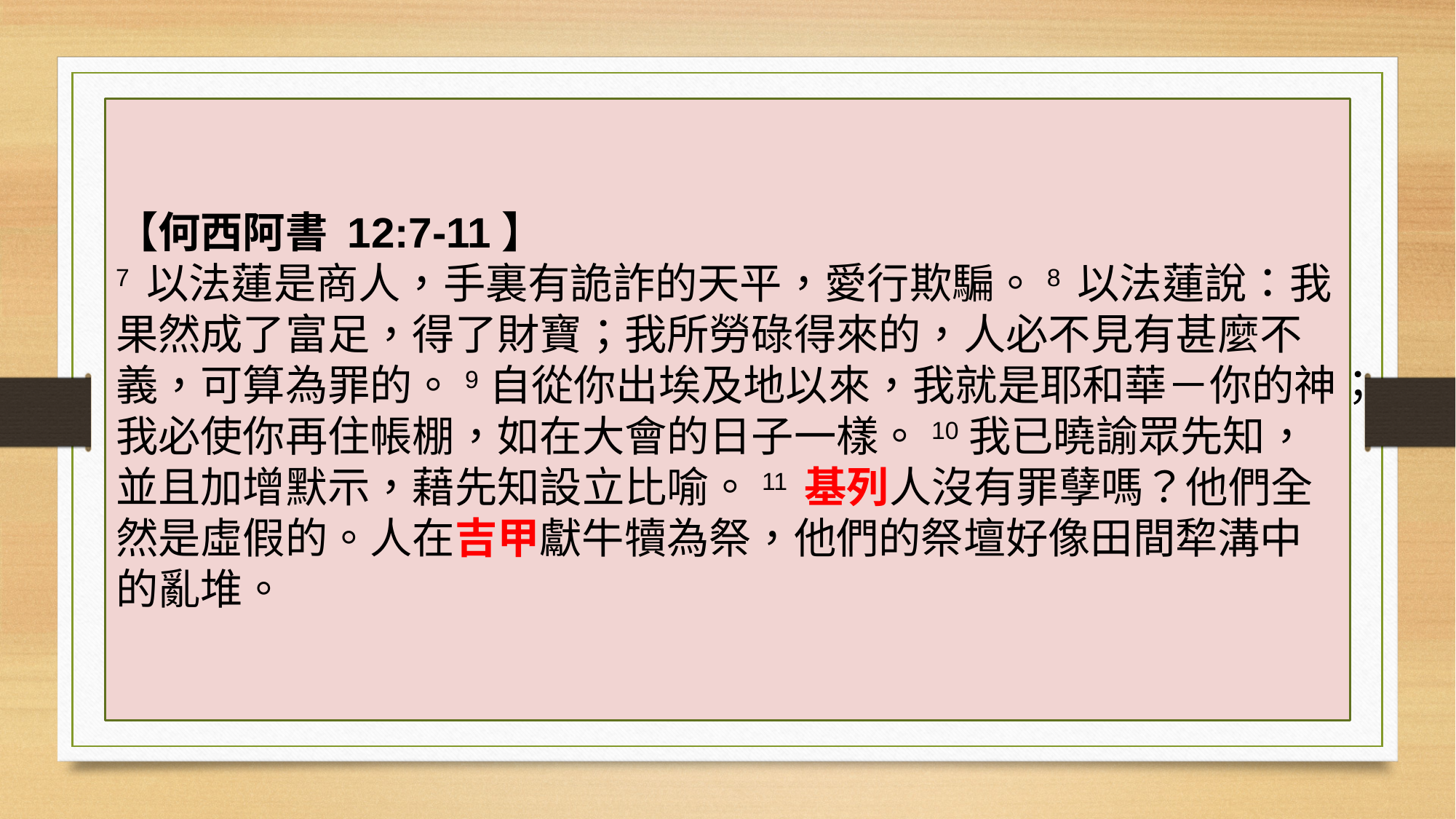

【何西阿書 12:7-11】
7 以法蓮是商人，手裏有詭詐的天平，愛行欺騙。8 以法蓮說：我果然成了富足，得了財寶；我所勞碌得來的，人必不見有甚麼不義，可算為罪的。9自從你出埃及地以來，我就是耶和華－你的神；我必使你再住帳棚，如在大會的日子一樣。10我已曉諭眾先知，並且加增默示，藉先知設立比喻。11 基列人沒有罪孽嗎？他們全然是虛假的。人在吉甲獻牛犢為祭，他們的祭壇好像田間犂溝中的亂堆。
#